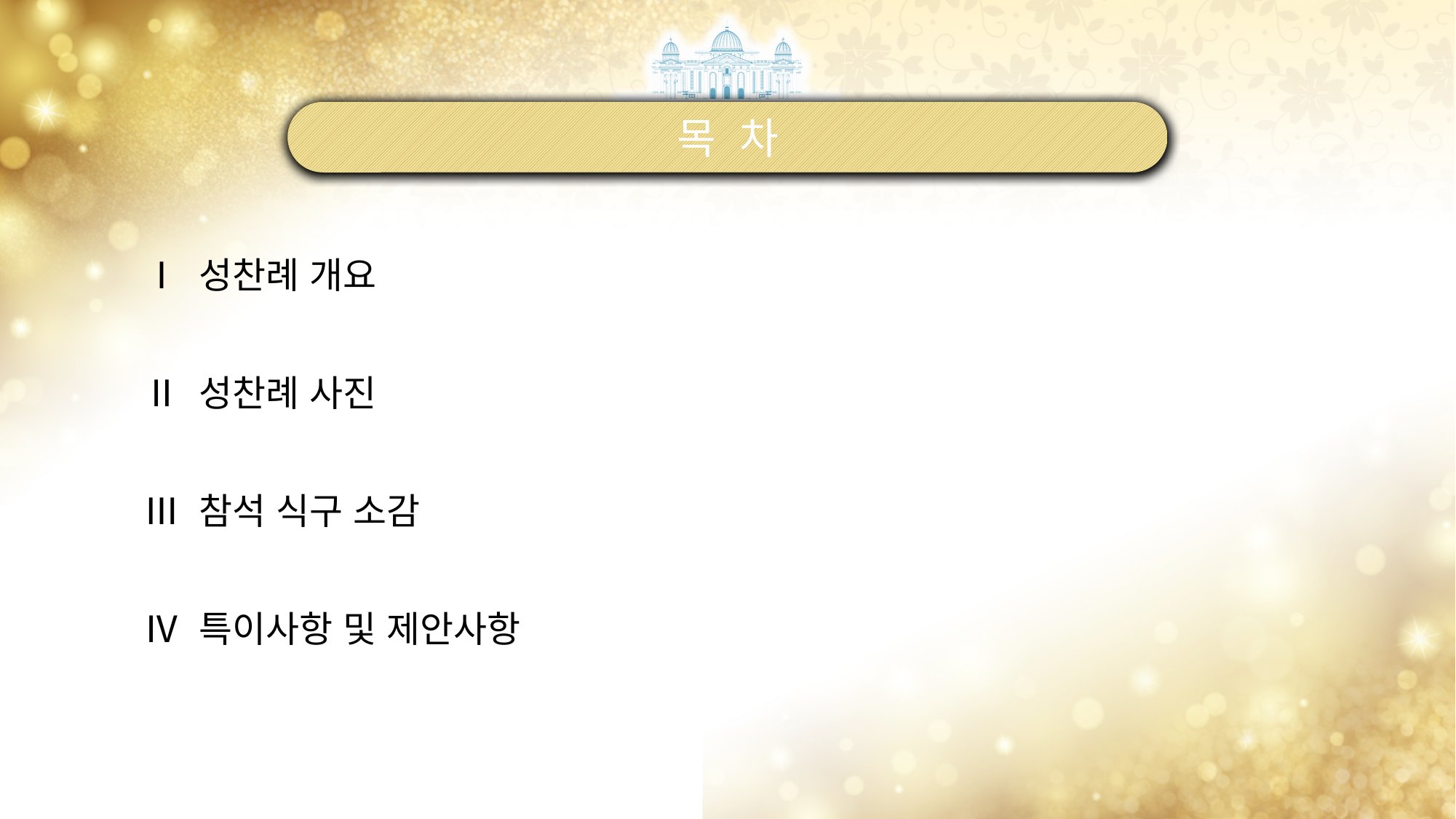

목  차
Ⅰ 성찬례 개요

Ⅱ 성찬례 사진

Ⅲ 참석 식구 소감

Ⅳ 특이사항 및 제안사항